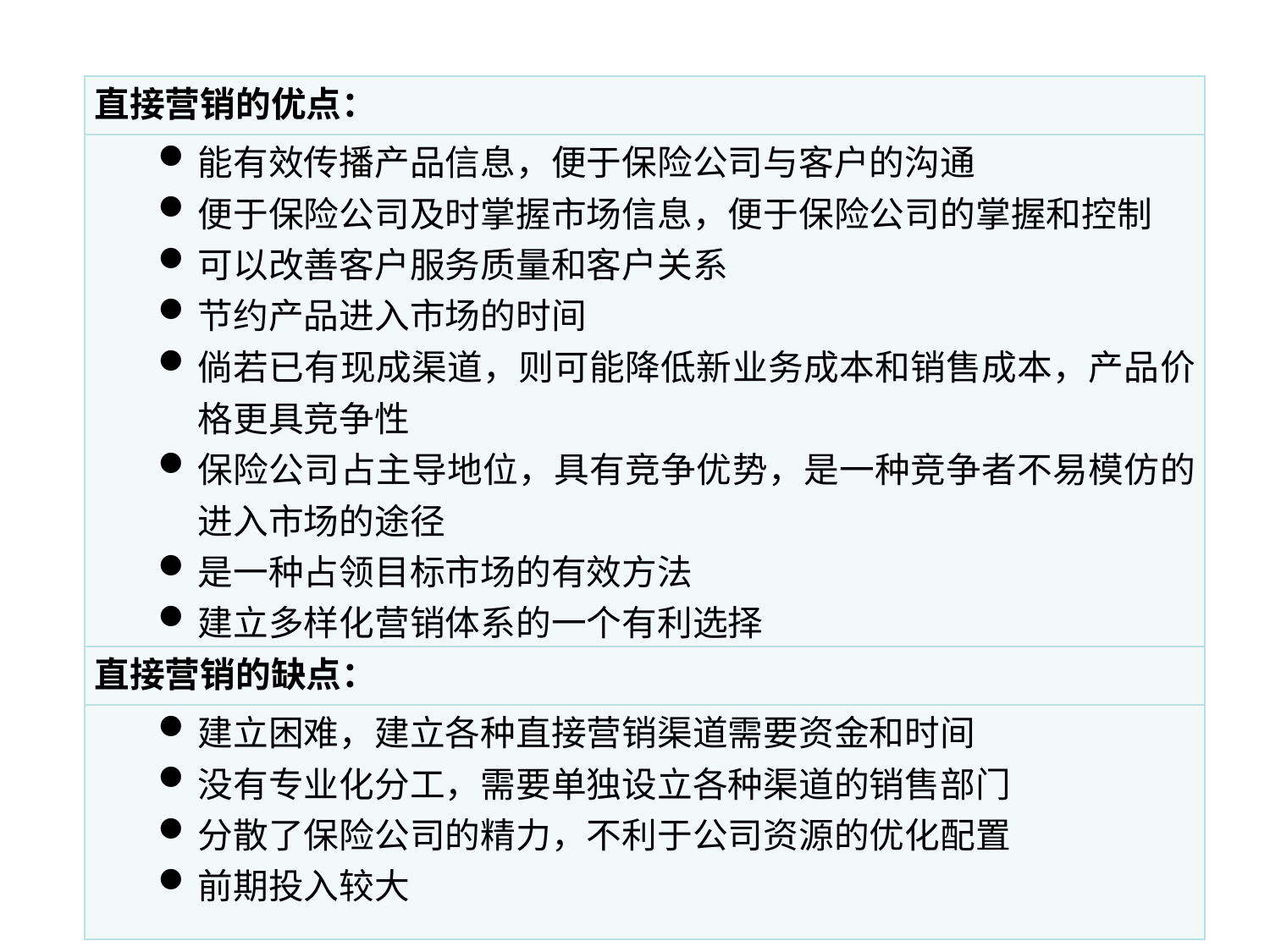

| 直接营销的优点： |
| --- |
| 能有效传播产品信息，便于保险公司与客户的沟通 便于保险公司及时掌握市场信息，便于保险公司的掌握和控制 可以改善客户服务质量和客户关系 节约产品进入市场的时间 倘若已有现成渠道，则可能降低新业务成本和销售成本，产品价格更具竞争性 保险公司占主导地位，具有竞争优势，是一种竞争者不易模仿的进入市场的途径 是一种占领目标市场的有效方法 建立多样化营销体系的一个有利选择 |
| 直接营销的缺点： |
| 建立困难，建立各种直接营销渠道需要资金和时间 没有专业化分工，需要单独设立各种渠道的销售部门 分散了保险公司的精力，不利于公司资源的优化配置 前期投入较大 |